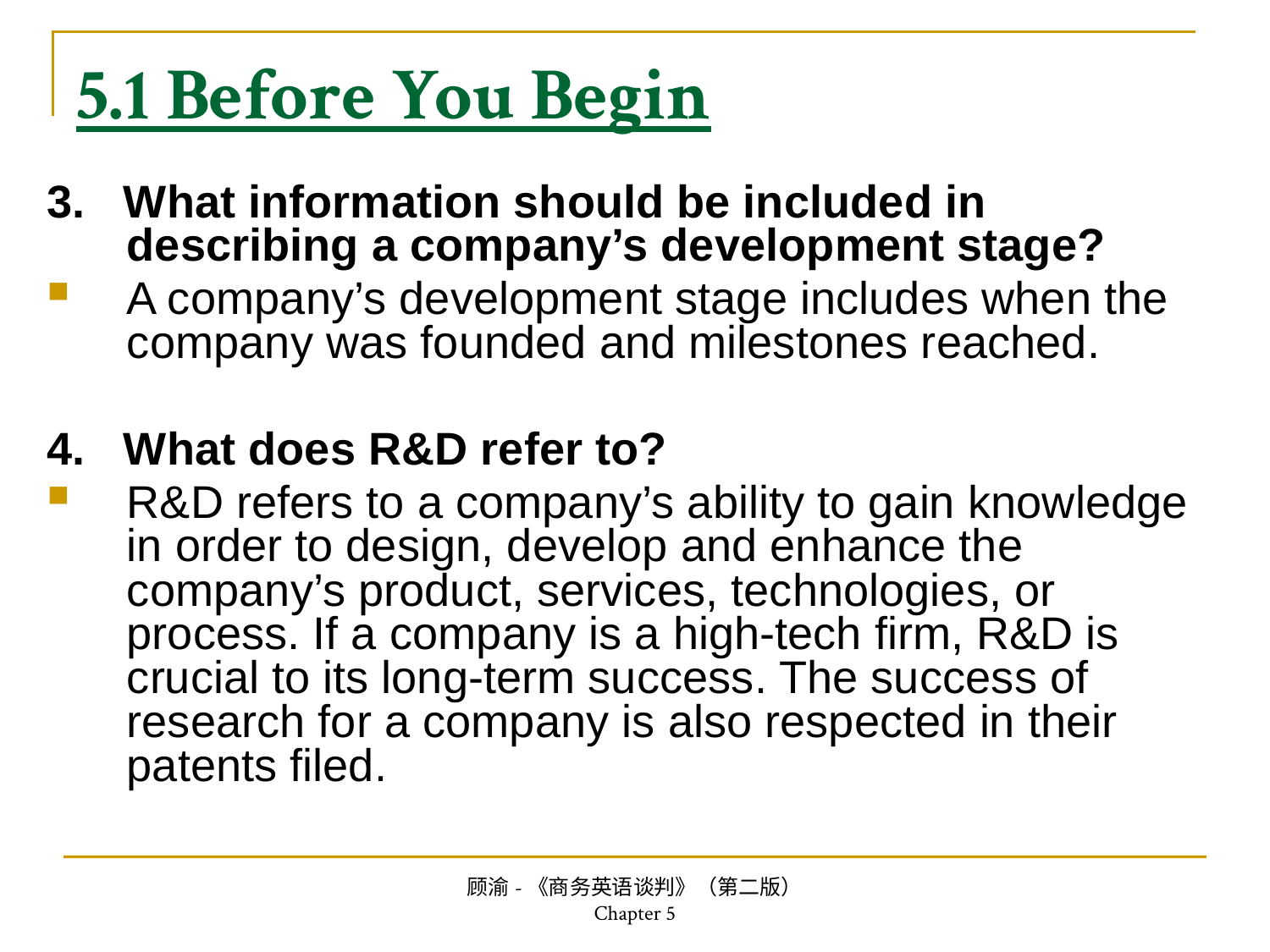

# 5.1 Before You Begin
3.   What information should be included in describing a company’s development stage?
A company’s development stage includes when the company was founded and milestones reached.

4.   What does R&D refer to?
R&D refers to a company’s ability to gain knowledge in order to design, develop and enhance the company’s product, services, technologies, or process. If a company is a high-tech firm, R&D is crucial to its long-term success. The success of research for a company is also respected in their patents filed.

7
顾渝-《商务英语谈判》（第二版） Chapter 5